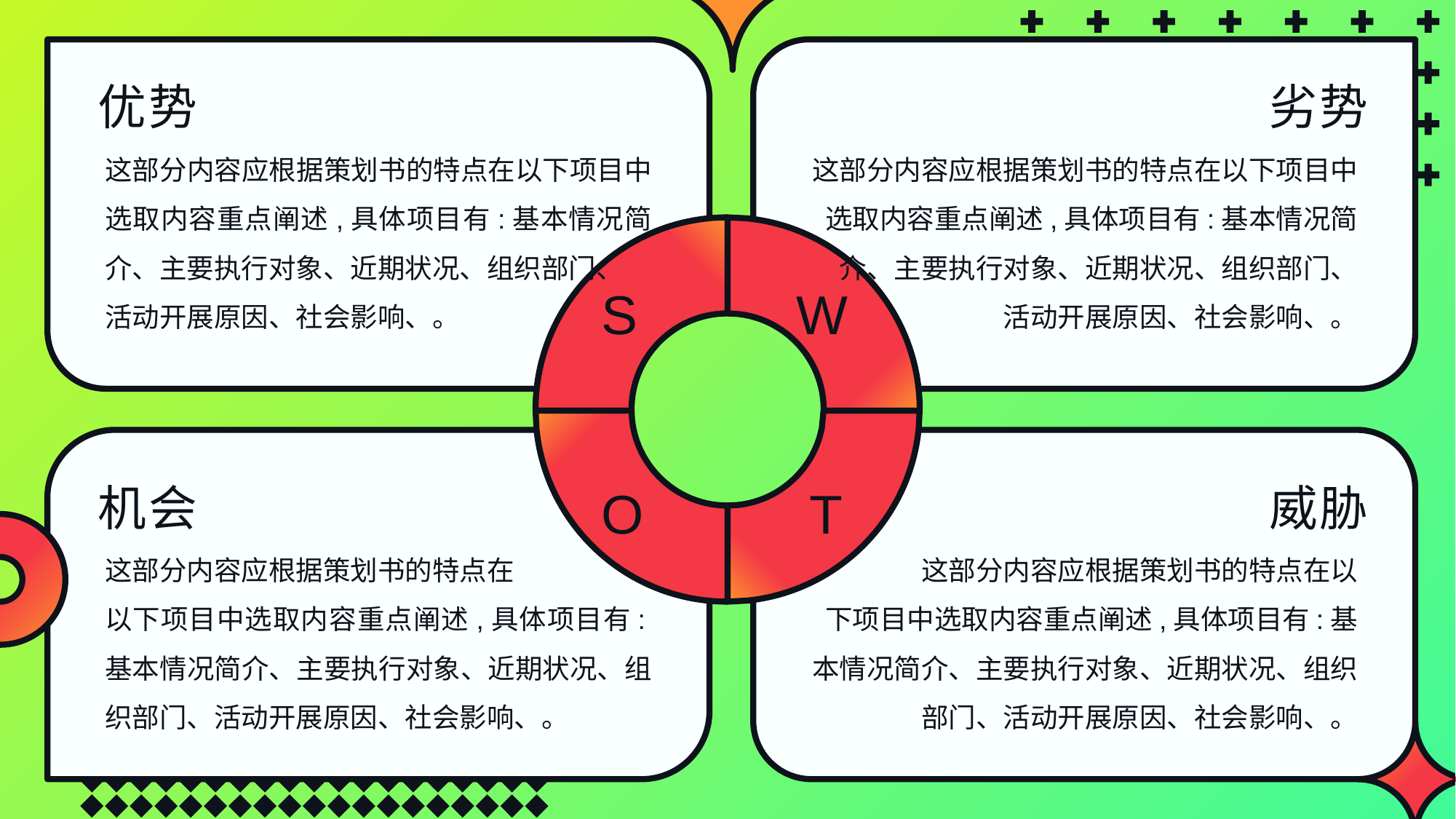

优势
劣势
这部分内容应根据策划书的特点在以下项目中选取内容重点阐述,具体项目有:基本情况简介、主要执行对象、近期状况、组织部门、
活动开展原因、社会影响、。
这部分内容应根据策划书的特点在以下项目中选取内容重点阐述,具体项目有:基本情况简介、主要执行对象、近期状况、组织部门、
活动开展原因、社会影响、。

S
W

机会
威胁
O
T

这部分内容应根据策划书的特点在
以下项目中选取内容重点阐述,具体项目有:基本情况简介、主要执行对象、近期状况、组织部门、活动开展原因、社会影响、。
             这部分内容应根据策划书的特点在以下项目中选取内容重点阐述,具体项目有:基本情况简介、主要执行对象、近期状况、组织部门、活动开展原因、社会影响、。